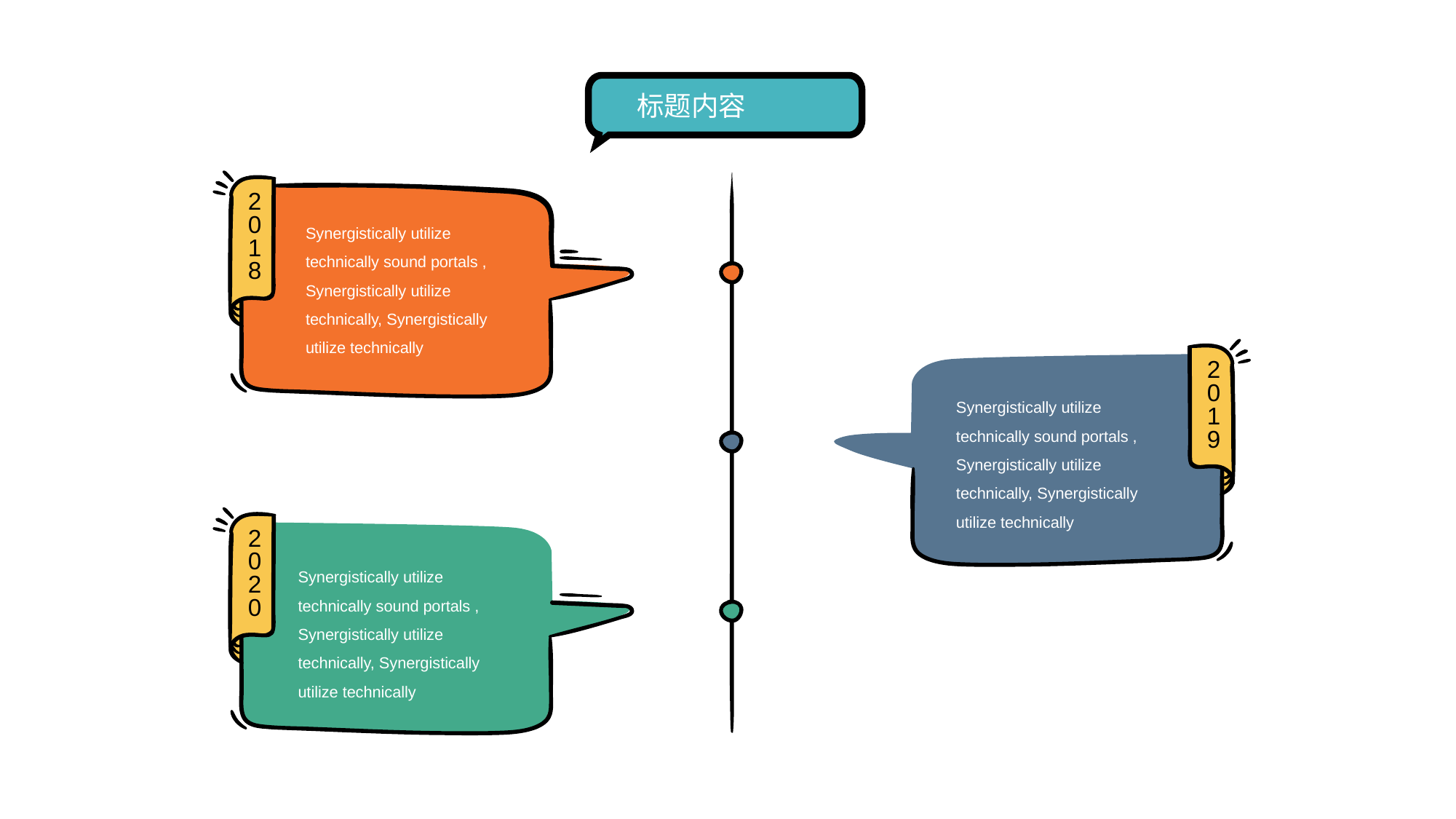

标题内容
2018
Synergistically utilize technically sound portals , Synergistically utilize technically, Synergistically utilize technically

2019

Synergistically utilize technically sound portals , Synergistically utilize technically, Synergistically utilize technically

2020

Synergistically utilize technically sound portals , Synergistically utilize technically, Synergistically utilize technically